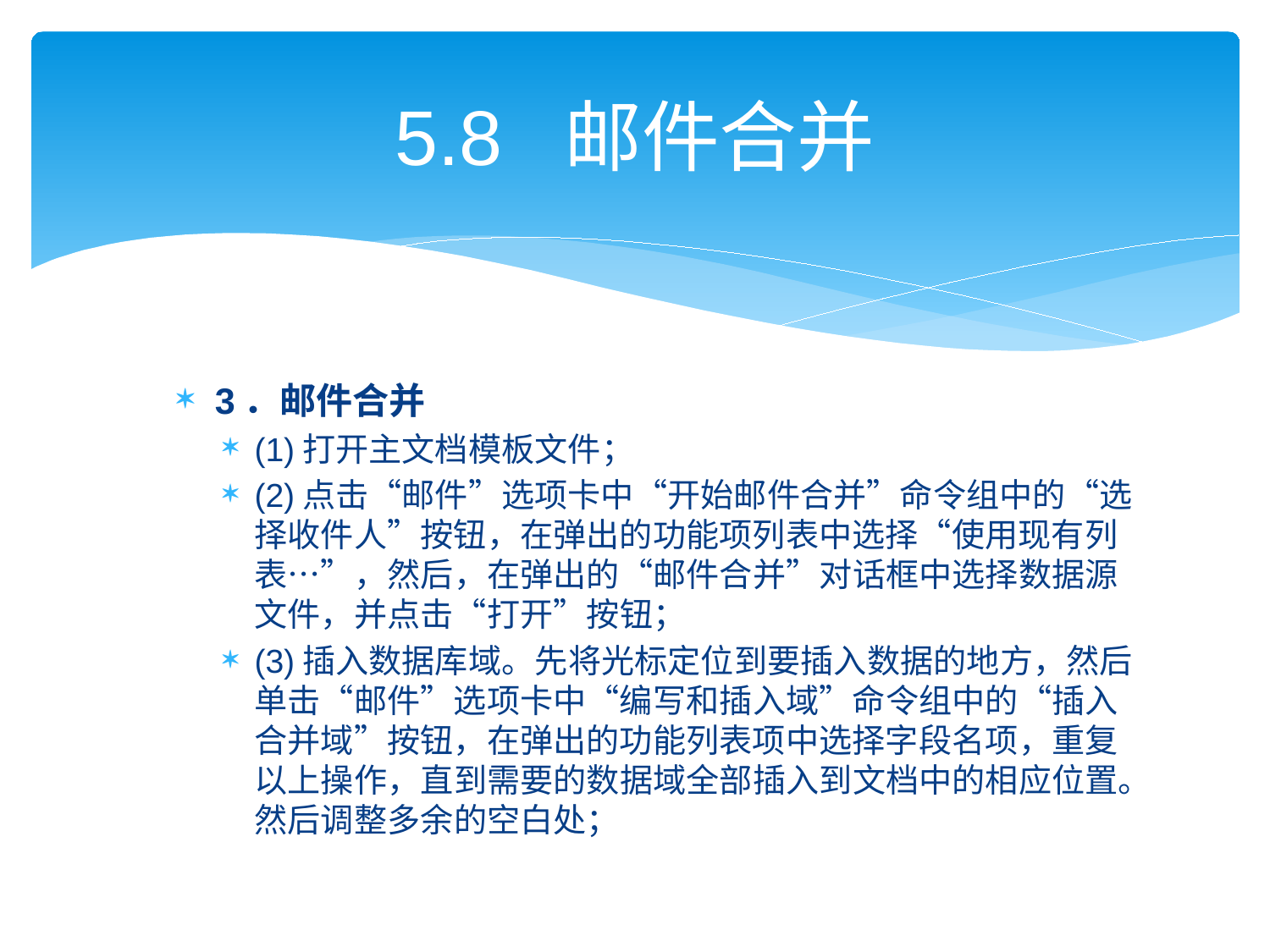

# 5.8  邮件合并
3．邮件合并
(1)打开主文档模板文件；
(2)点击“邮件”选项卡中“开始邮件合并”命令组中的“选择收件人”按钮，在弹出的功能项列表中选择“使用现有列表…”，然后，在弹出的“邮件合并”对话框中选择数据源文件，并点击“打开”按钮；
(3)插入数据库域。先将光标定位到要插入数据的地方，然后单击“邮件”选项卡中“编写和插入域”命令组中的“插入合并域”按钮，在弹出的功能列表项中选择字段名项，重复以上操作，直到需要的数据域全部插入到文档中的相应位置。然后调整多余的空白处；